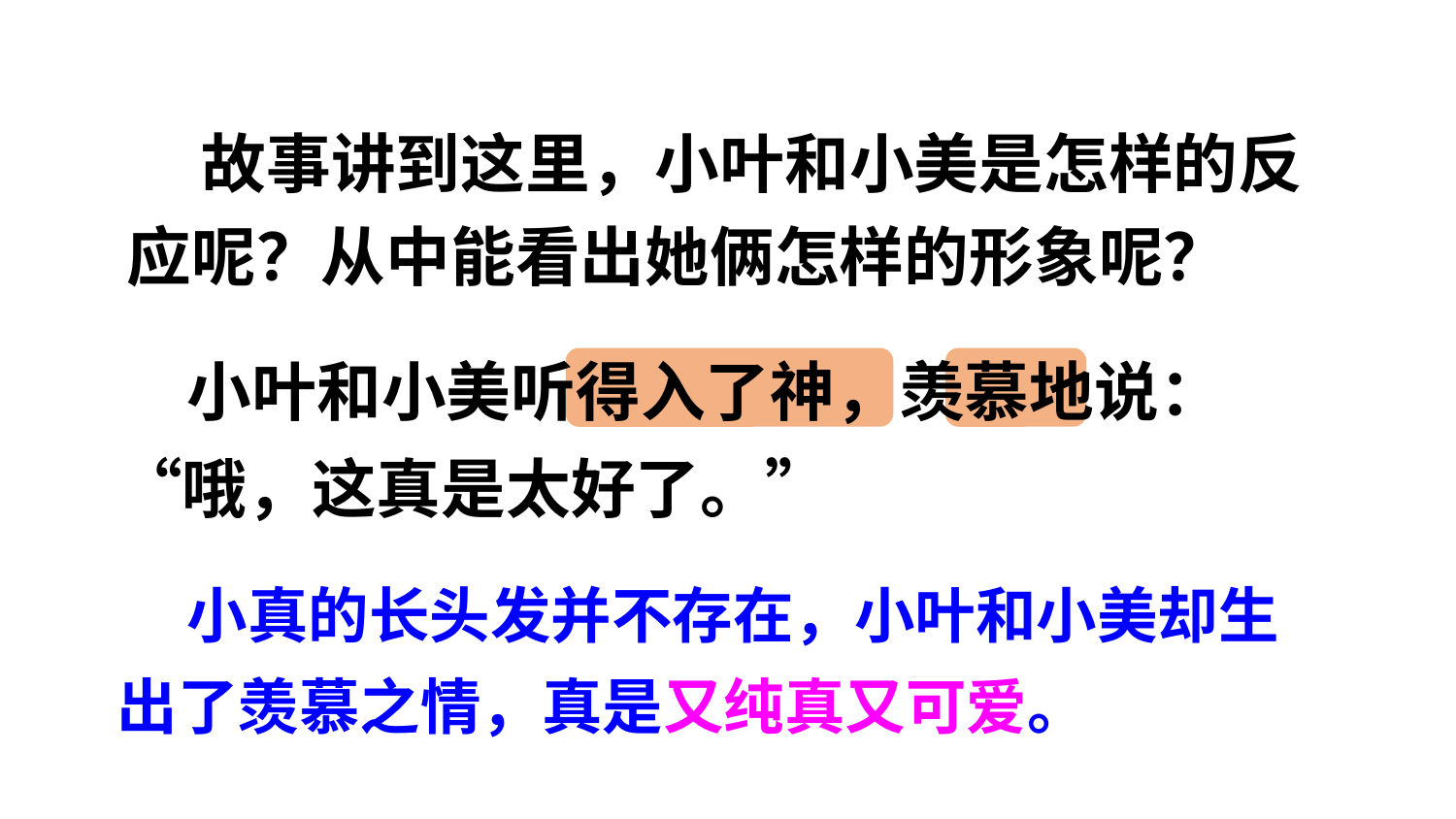

故事讲到这里，小叶和小美是怎样的反应呢？从中能看出她俩怎样的形象呢？
    小叶和小美听得入了神，羡慕地说：“哦，这真是太好了。”

    小真的长头发并不存在，小叶和小美却生出了羡慕之情，真是又纯真又可爱。